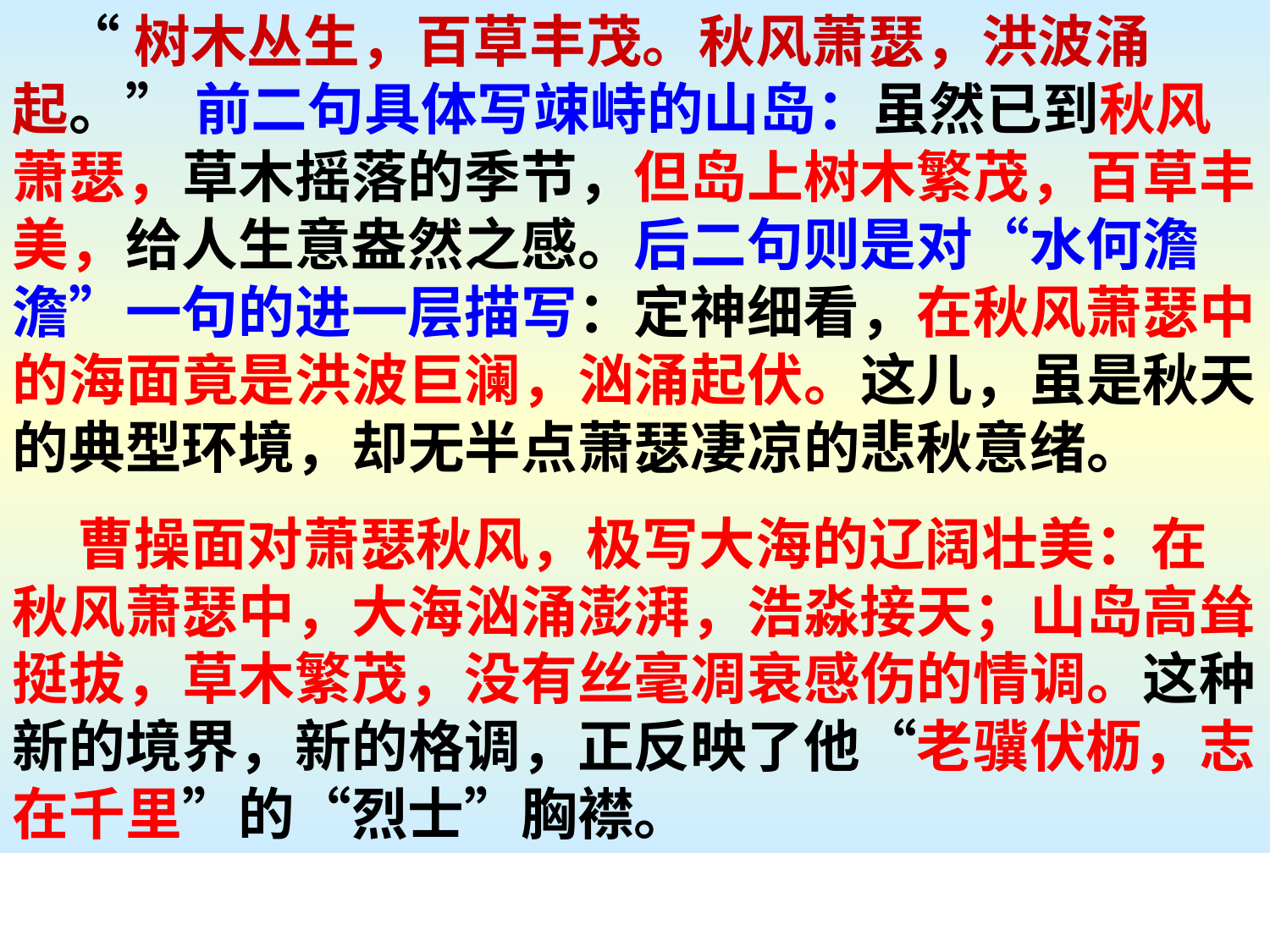

“树木丛生，百草丰茂。秋风萧瑟，洪波涌起。” 前二句具体写竦峙的山岛：虽然已到秋风萧瑟，草木摇落的季节，但岛上树木繁茂，百草丰美，给人生意盎然之感。后二句则是对“水何澹澹”一句的进一层描写：定神细看，在秋风萧瑟中的海面竟是洪波巨澜，汹涌起伏。这儿，虽是秋天的典型环境，却无半点萧瑟凄凉的悲秋意绪。
    曹操面对萧瑟秋风，极写大海的辽阔壮美：在秋风萧瑟中，大海汹涌澎湃，浩淼接天；山岛高耸挺拔，草木繁茂，没有丝毫凋衰感伤的情调。这种新的境界，新的格调，正反映了他“老骥伏枥，志在千里”的“烈士”胸襟。